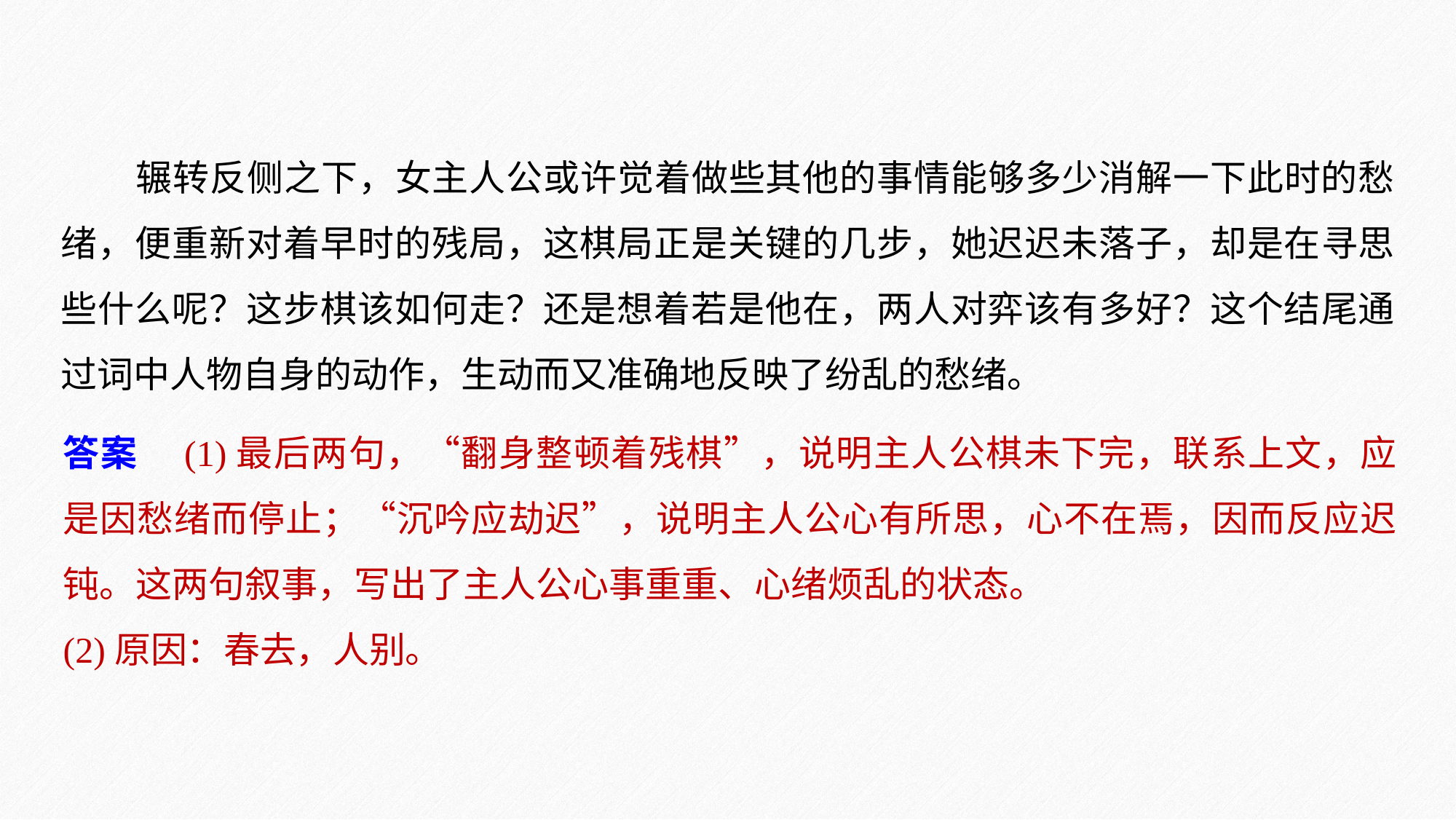

辗转反侧之下，女主人公或许觉着做些其他的事情能够多少消解一下此时的愁绪，便重新对着早时的残局，这棋局正是关键的几步，她迟迟未落子，却是在寻思些什么呢？这步棋该如何走？还是想着若是他在，两人对弈该有多好？这个结尾通过词中人物自身的动作，生动而又准确地反映了纷乱的愁绪。
答案　(1)最后两句，“翻身整顿着残棋”，说明主人公棋未下完，联系上文，应是因愁绪而停止；“沉吟应劫迟”，说明主人公心有所思，心不在焉，因而反应迟钝。这两句叙事，写出了主人公心事重重、心绪烦乱的状态。
(2)原因：春去，人别。